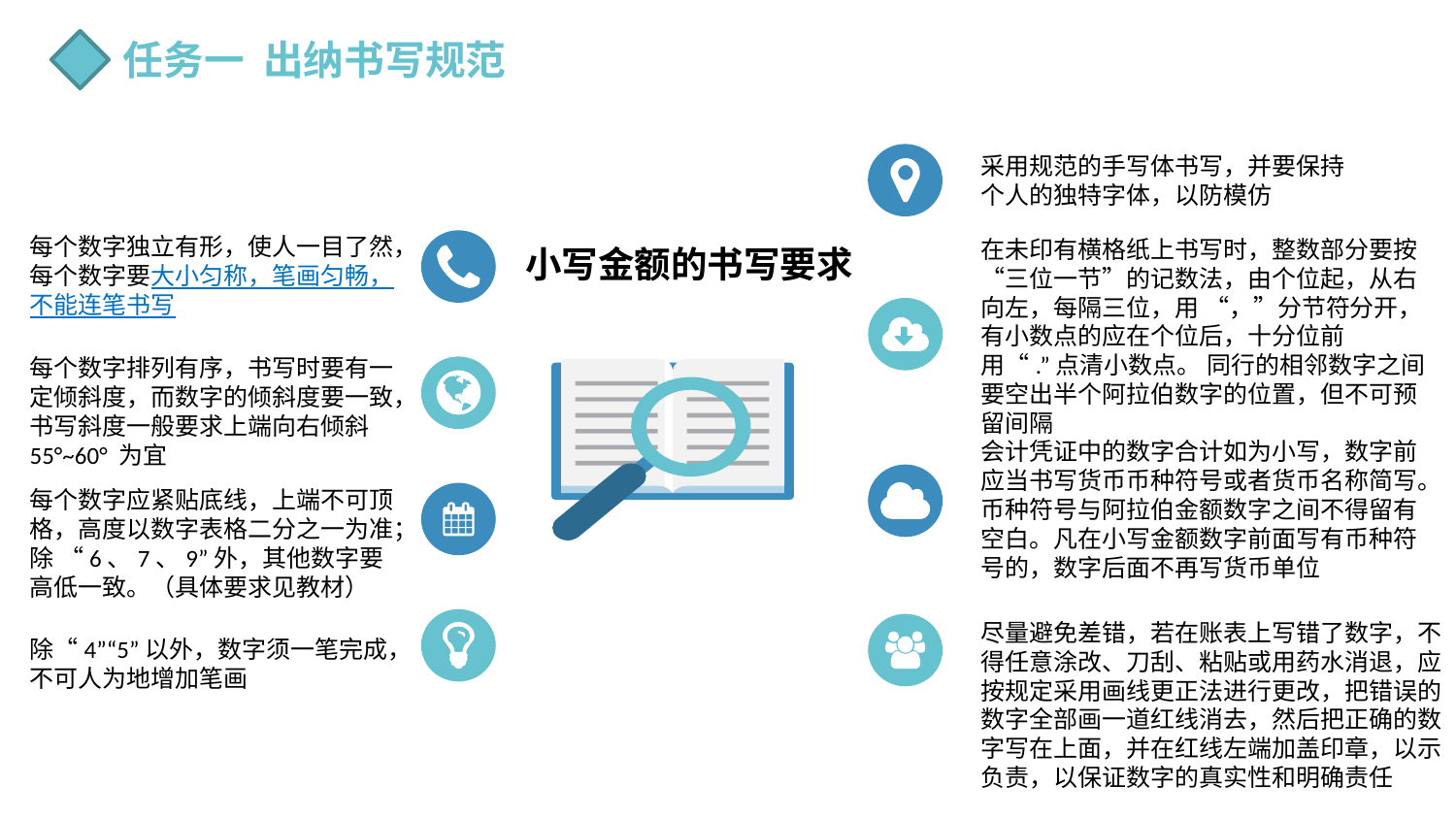

任务一  出纳书写规范

采用规范的手写体书写，并要保持个人的独特字体，以防模仿
每个数字独立有形，使人一目了然，每个数字要大小匀称，笔画匀畅，
不能连笔书写
在未印有横格纸上书写时，整数部分要按“三位一节”的记数法，由个位起，从右向左，每隔三位，用 “，”分节符分开，有小数点的应在个位后，十分位前用“.”点清小数点。 同行的相邻数字之间要空出半个阿拉伯数字的位置，但不可预留间隔

小写金额的书写要求
每个数字排列有序，书写时要有一定倾斜度，而数字的倾斜度要一致，
书写斜度一般要求上端向右倾斜55°~60° 为宜

会计凭证中的数字合计如为小写，数字前应当书写货币币种符号或者货币名称简写。币种符号与阿拉伯金额数字之间不得留有空白。凡在小写金额数字前面写有币种符号的，数字后面不再写货币单位
每个数字应紧贴底线，上端不可顶格，高度以数字表格二分之一为准；
除 “6、7、9”外，其他数字要高低一致。（具体要求见教材）
尽量避免差错，若在账表上写错了数字，不得任意涂改、刀刮、粘贴或用药水消退，应按规定采用画线更正法进行更改，把错误的数字全部画一道红线消去，然后把正确的数字写在上面，并在红线左端加盖印章，以示负责，以保证数字的真实性和明确责任
除“4”“5”以外，数字须一笔完成，不可人为地增加笔画